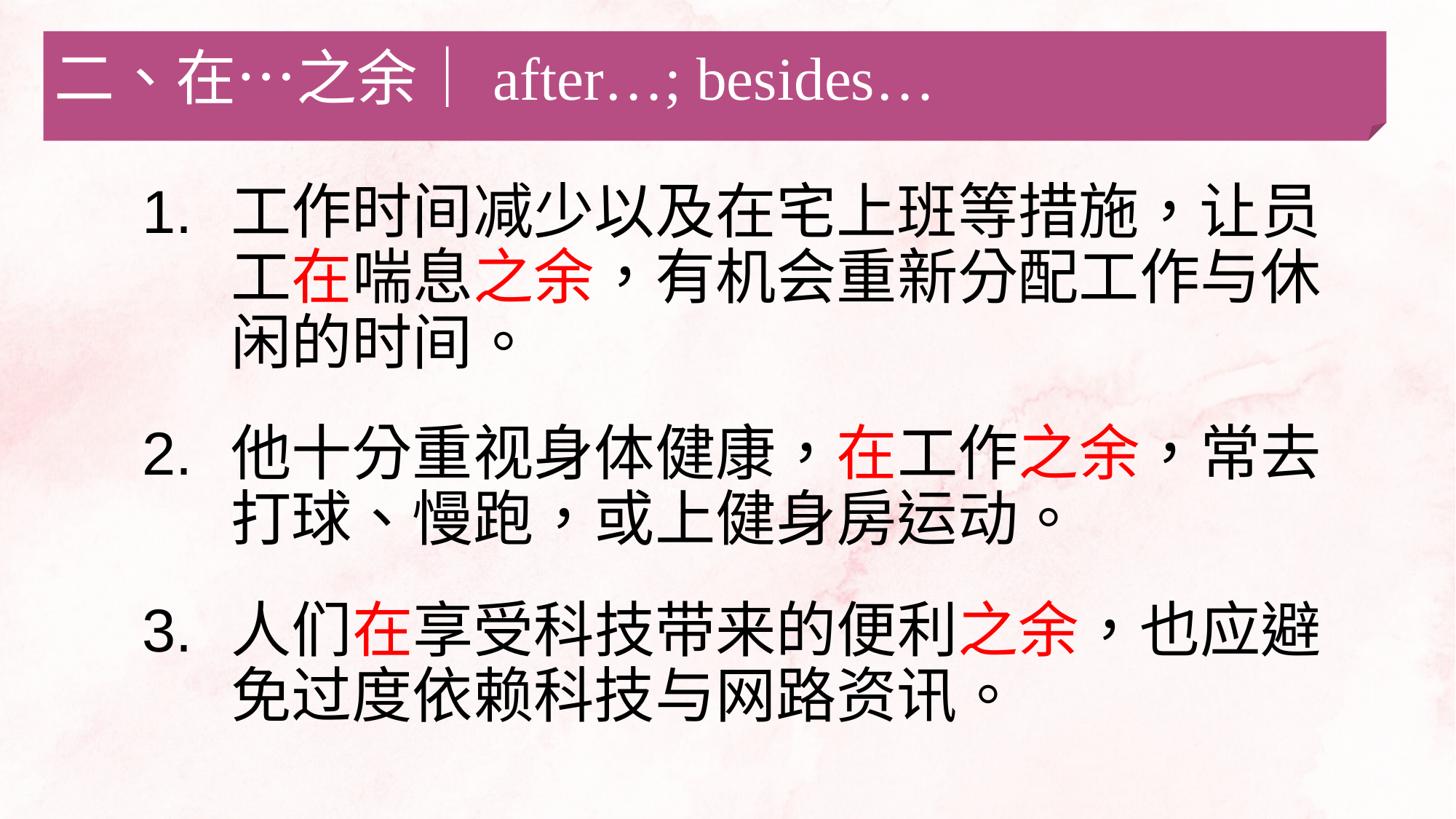

二、在…之余｜after…; besides…
工作时间减少以及在宅上班等措施，让员工在喘息之余，有机会重新分配工作与休闲的时间。
他十分重视身体健康，在工作之余，常去打球、慢跑，或上健身房运动。
人们在享受科技带来的便利之余，也应避免过度依赖科技与网路资讯。